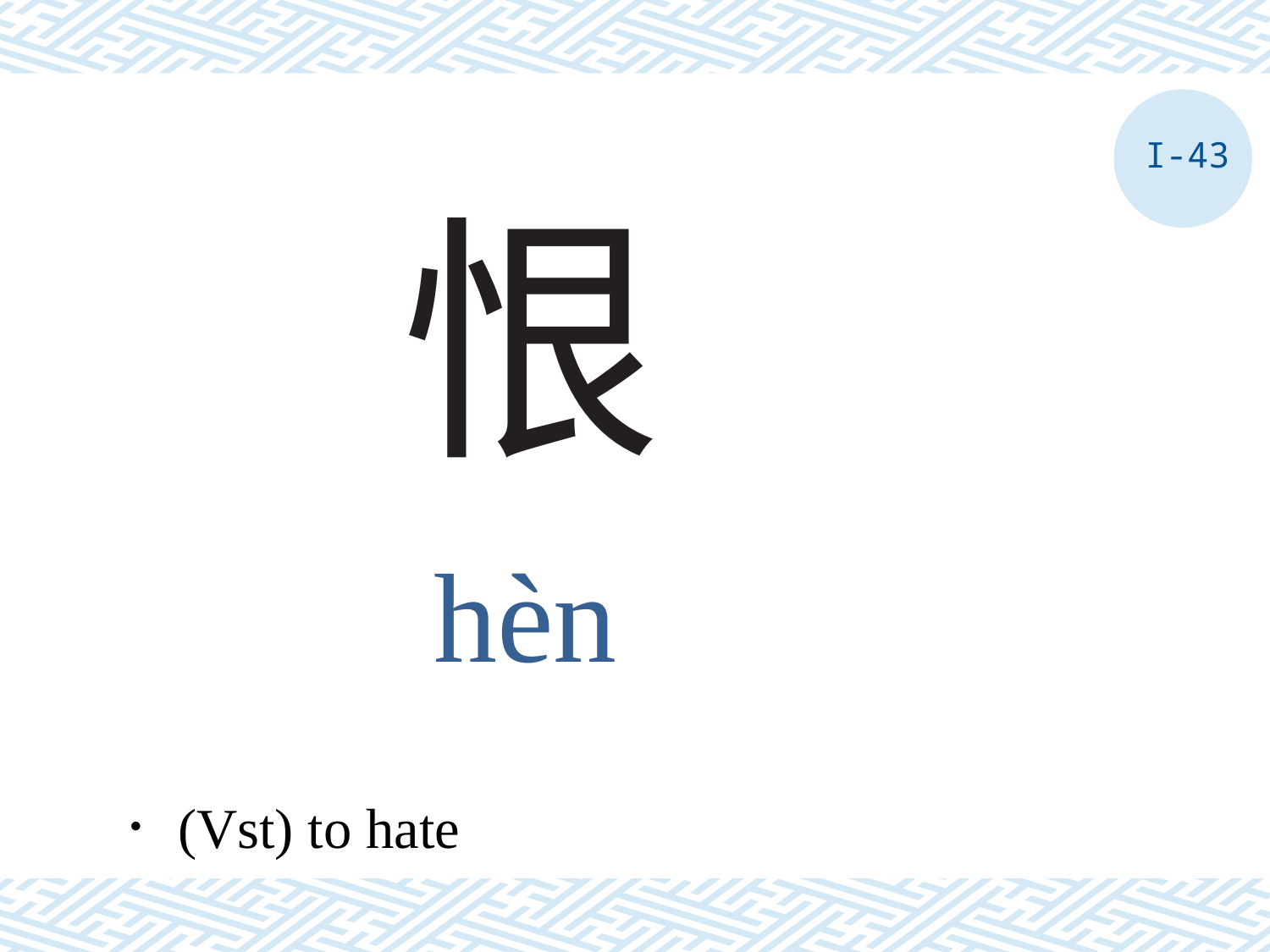

I-43

# 恨
hèn
．(Vst) to hate